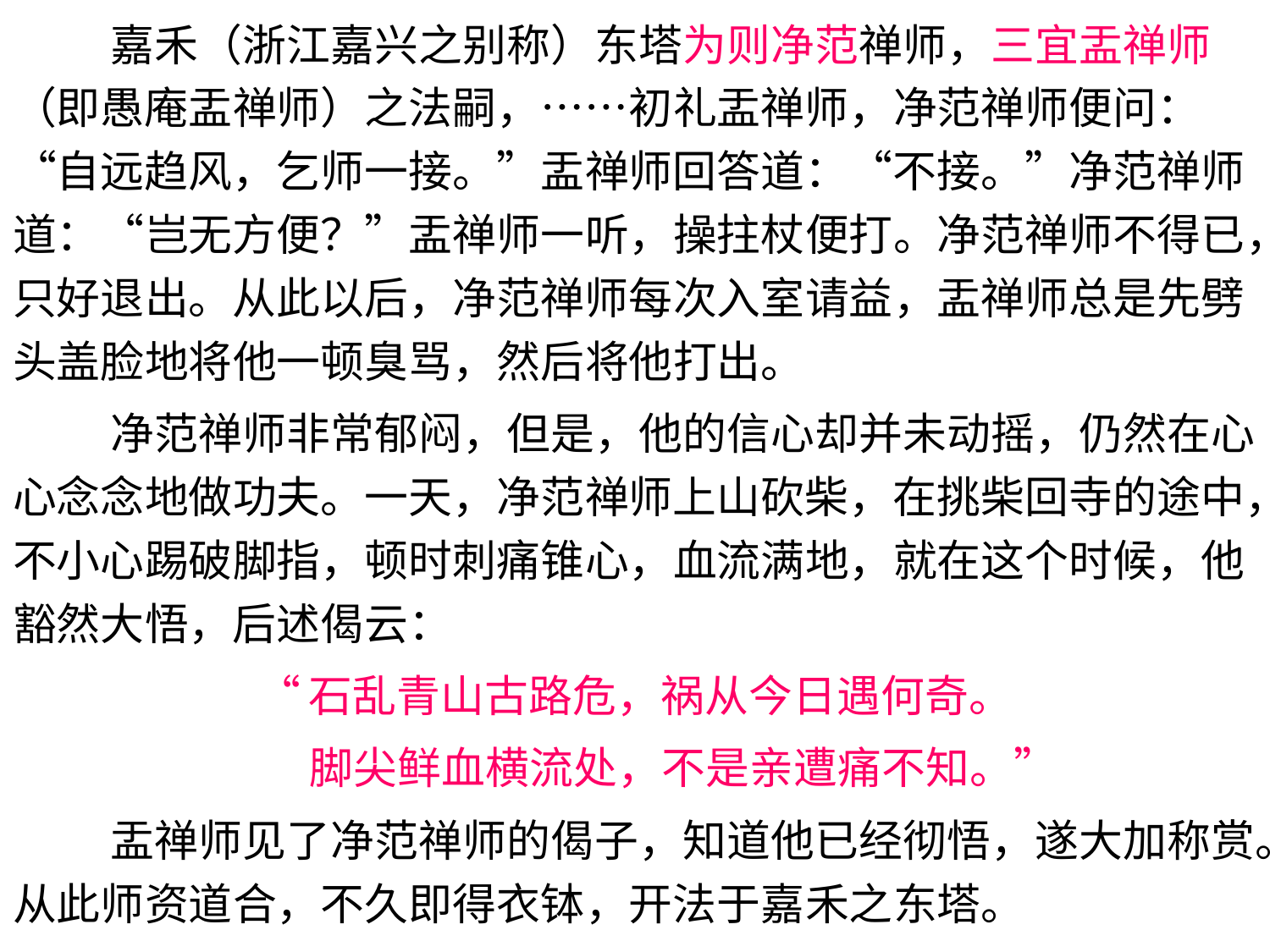

嘉禾（浙江嘉兴之别称）东塔为则净范禅师，三宜盂禅师（即愚庵盂禅师）之法嗣，……初礼盂禅师，净范禅师便问：“自远趋风，乞师一接。”盂禅师回答道：“不接。”净范禅师道：“岂无方便？”盂禅师一听，操拄杖便打。净范禅师不得已，只好退出。从此以后，净范禅师每次入室请益，盂禅师总是先劈头盖脸地将他一顿臭骂，然后将他打出。
         净范禅师非常郁闷，但是，他的信心却并未动摇，仍然在心心念念地做功夫。一天，净范禅师上山砍柴，在挑柴回寺的途中，不小心踢破脚指，顿时刺痛锥心，血流满地，就在这个时候，他豁然大悟，后述偈云：
“石乱青山古路危，祸从今日遇何奇。
         脚尖鲜血横流处，不是亲遭痛不知。”
         盂禅师见了净范禅师的偈子，知道他已经彻悟，遂大加称赏。从此师资道合，不久即得衣钵，开法于嘉禾之东塔。